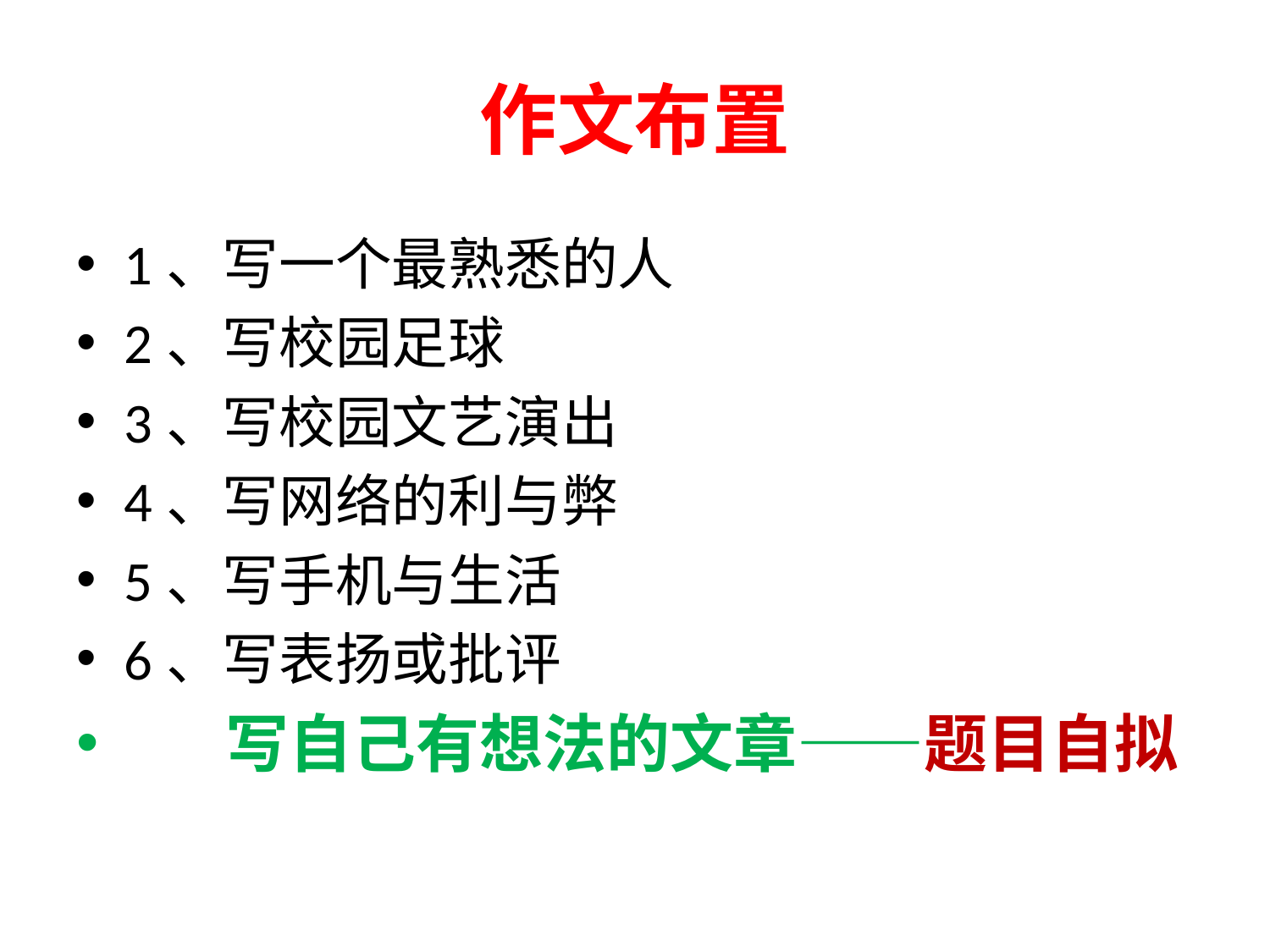

# 作文布置
1、写一个最熟悉的人
2、写校园足球
3、写校园文艺演出
4、写网络的利与弊
5、写手机与生活
6、写表扬或批评
      写自己有想法的文章——题目自拟